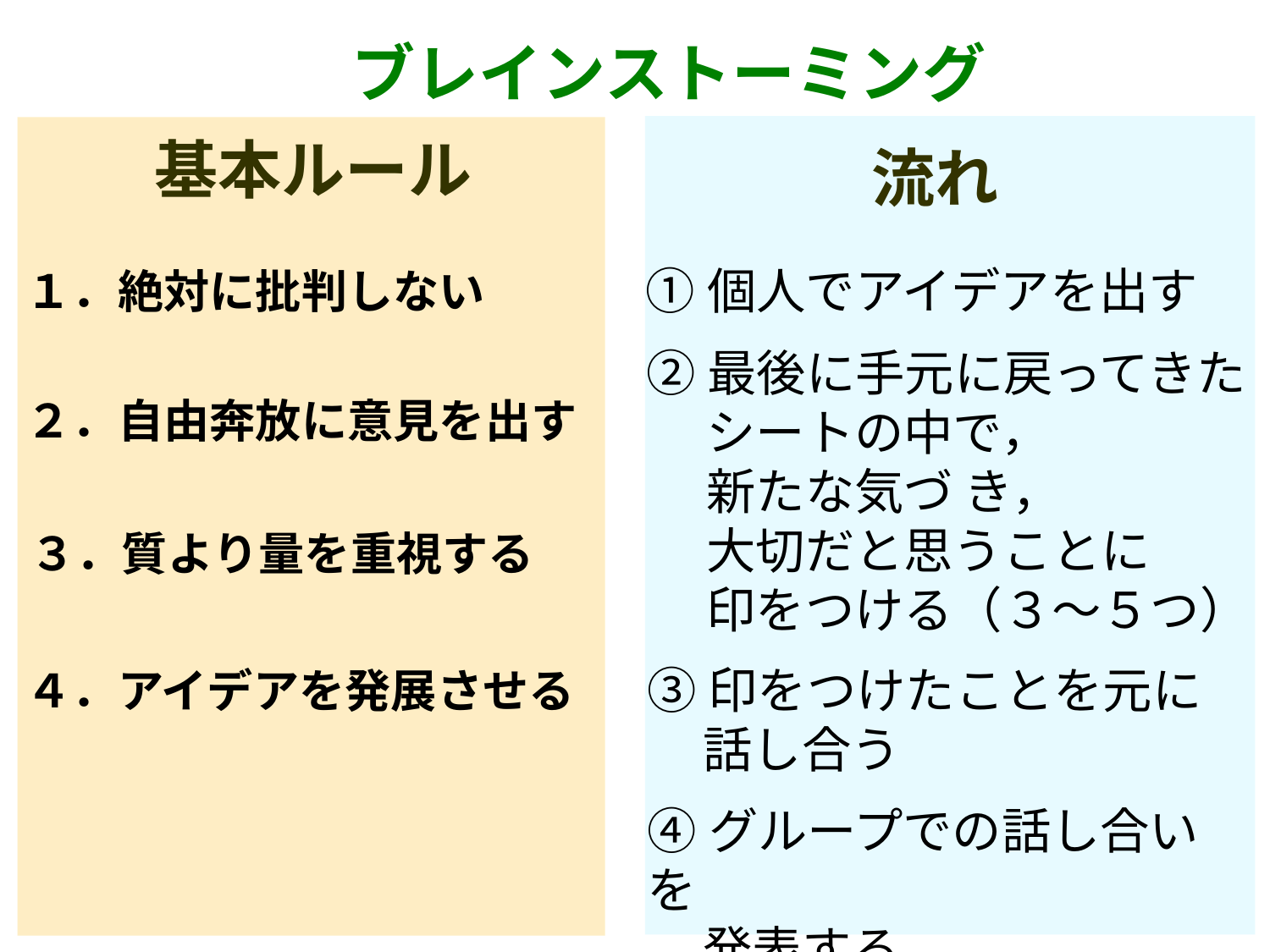

ブレインストーミング

基本ルール
流れ
①個人でアイデアを出す
１．絶対に批判しない
②最後に手元に戻ってきた
　 シートの中で，
　 新たな気づ き，
　 大切だと思うことに
　 印をつける（３～５つ）
２．自由奔放に意見を出す
３．質より量を重視する
③印をつけたことを元に
    話し合う
４．アイデアを発展させる
④グループでの話し合いを
    発表する